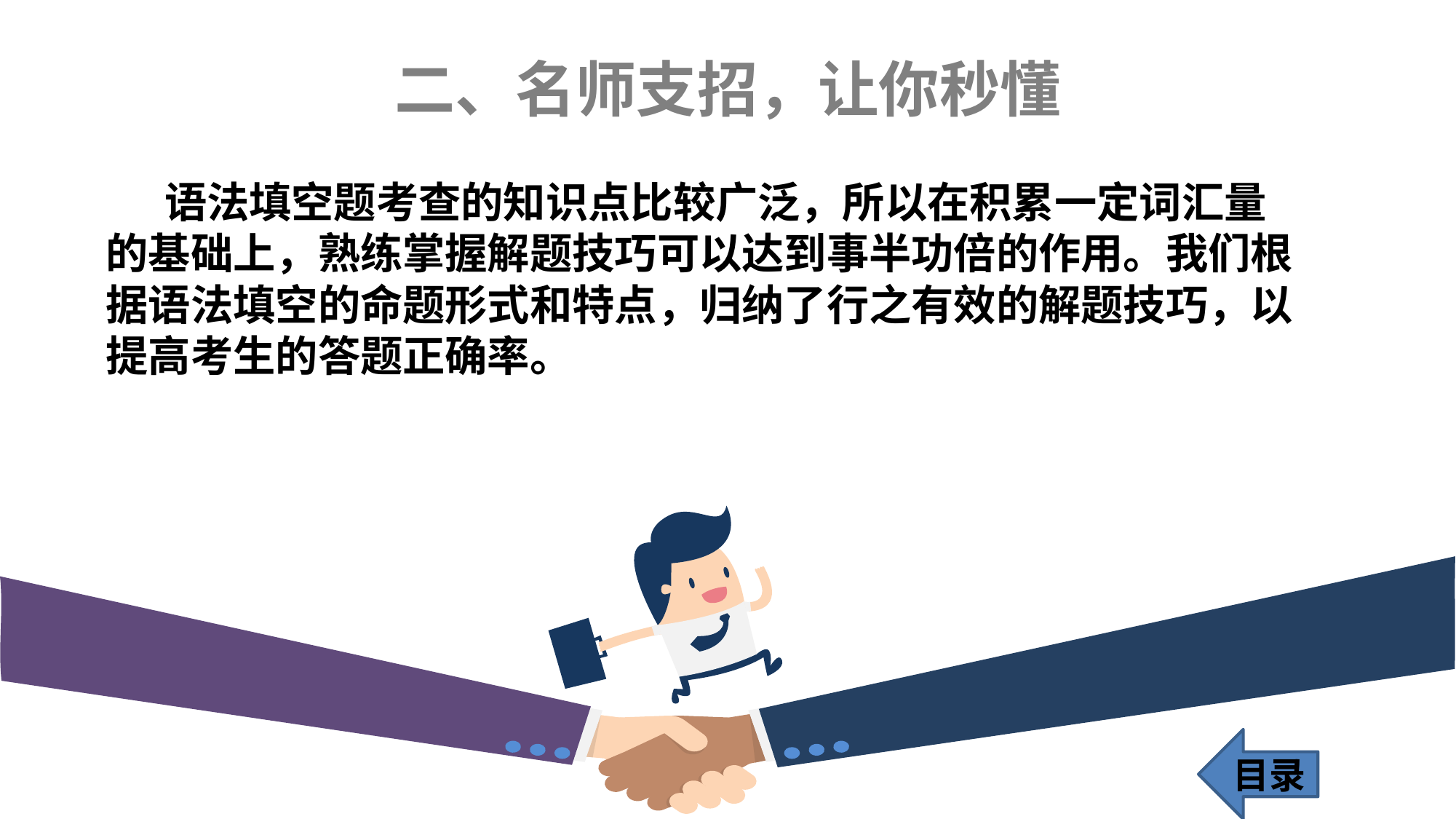

二、名师支招，让你秒懂
     语法填空题考查的知识点比较广泛，所以在积累一定词汇量的基础上，熟练掌握解题技巧可以达到事半功倍的作用。我们根据语法填空的命题形式和特点，归纳了行之有效的解题技巧，以
提高考生的答题正确率。

目录